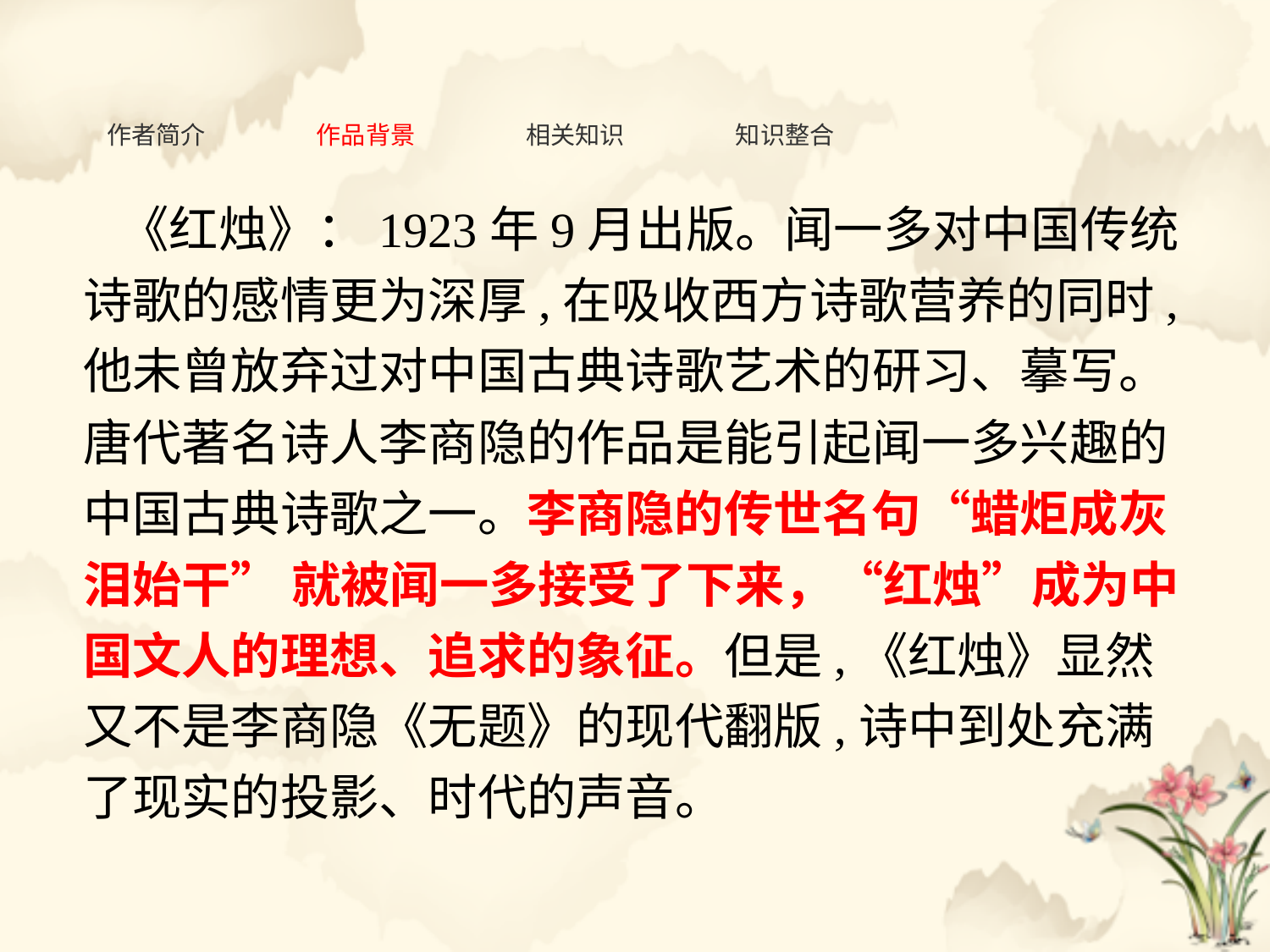

作者简介
作品背景
相关知识
知识整合
《红烛》：1923年9月出版。闻一多对中国传统诗歌的感情更为深厚,在吸收西方诗歌营养的同时,他未曾放弃过对中国古典诗歌艺术的研习、摹写。唐代著名诗人李商隐的作品是能引起闻一多兴趣的中国古典诗歌之一。李商隐的传世名句“蜡炬成灰泪始干” 就被闻一多接受了下来，“红烛”成为中国文人的理想、追求的象征。但是,《红烛》显然又不是李商隐《无题》的现代翻版,诗中到处充满了现实的投影、时代的声音。